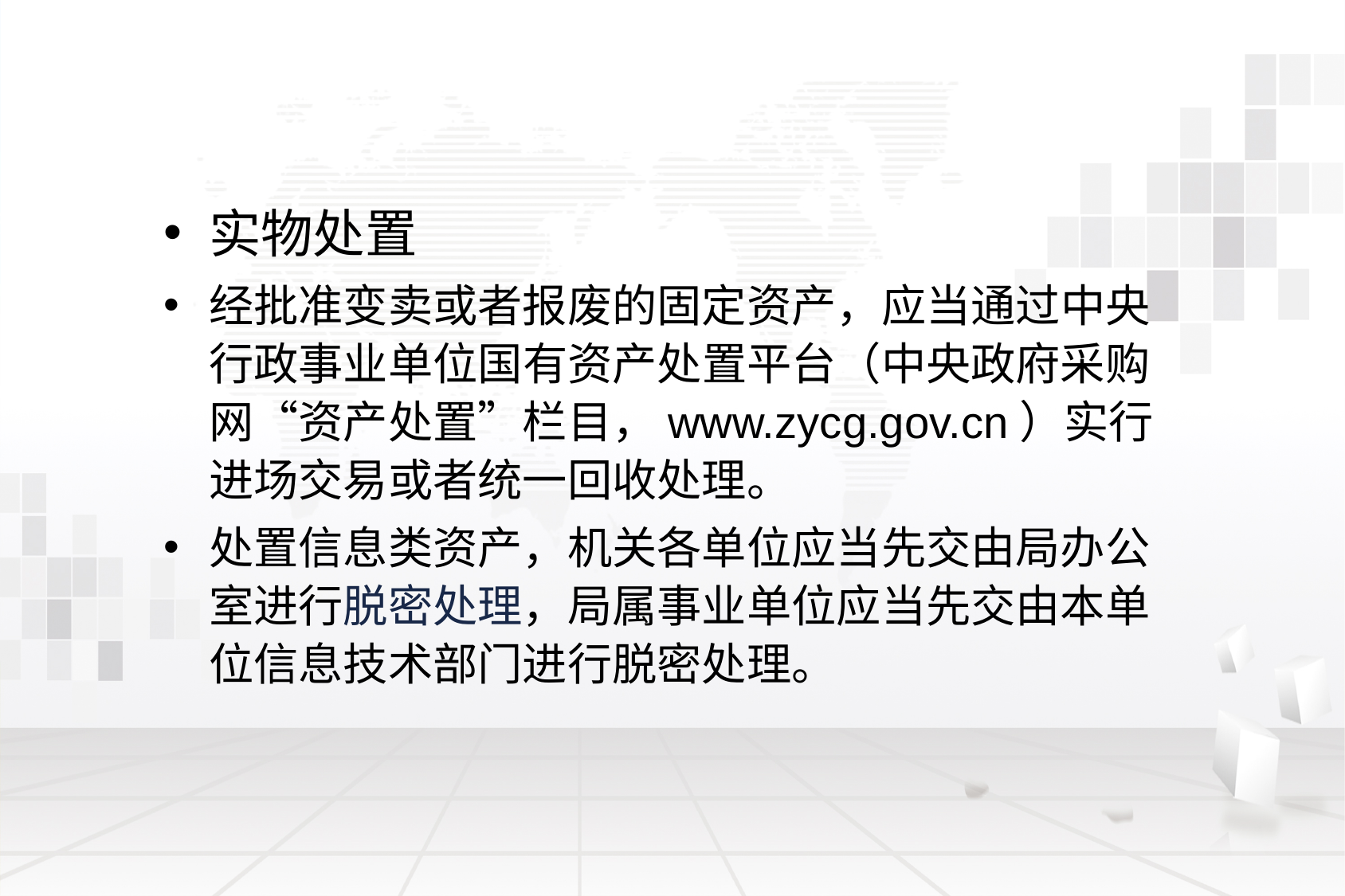

实物处置
经批准变卖或者报废的固定资产，应当通过中央行政事业单位国有资产处置平台（中央政府采购网“资产处置”栏目，www.zycg.gov.cn）实行进场交易或者统一回收处理。
处置信息类资产，机关各单位应当先交由局办公室进行脱密处理，局属事业单位应当先交由本单位信息技术部门进行脱密处理。